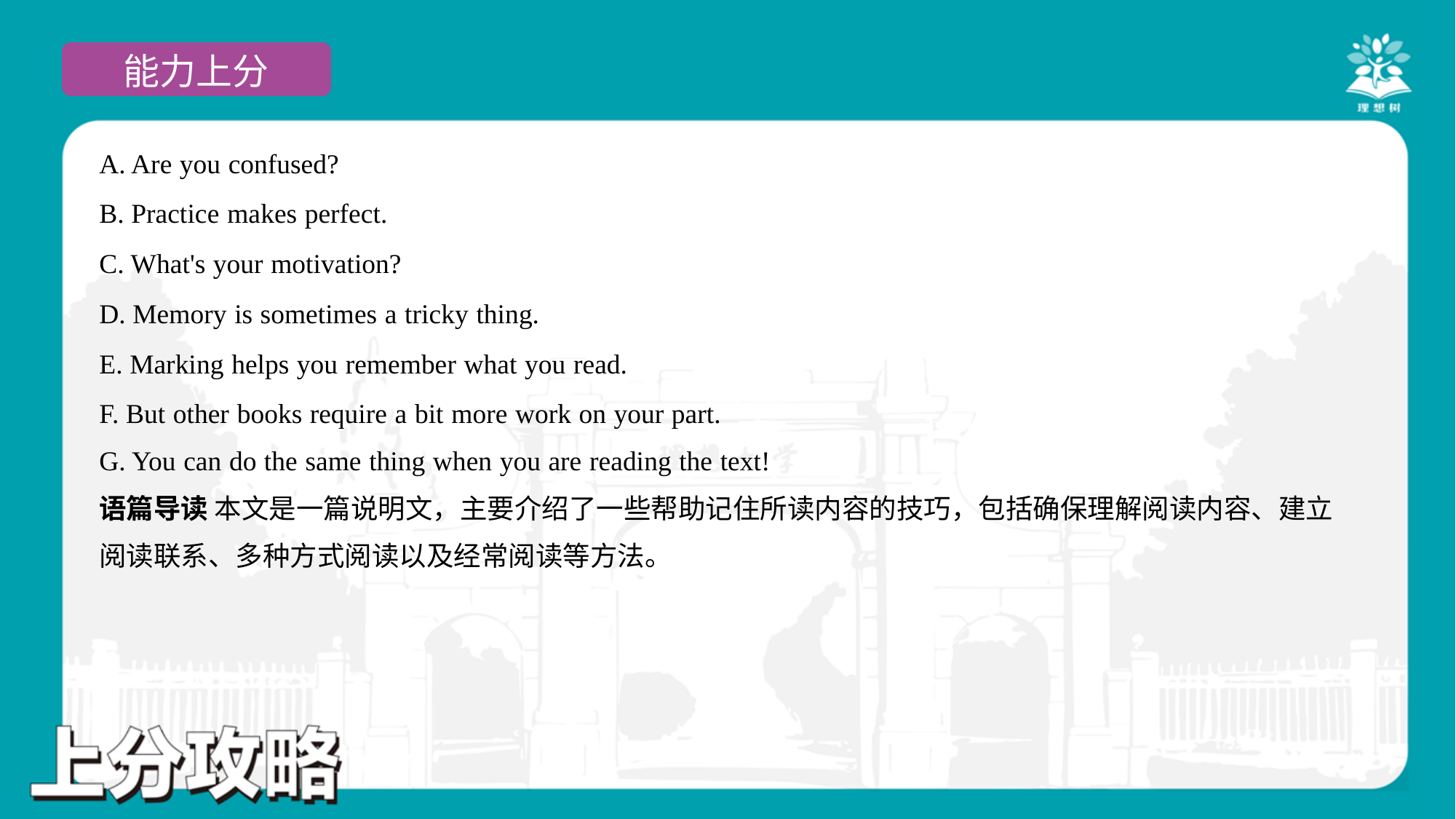

A. Are you confused?
B. Practice makes perfect.
C. What's your motivation?
D. Memory is sometimes a tricky thing.
E. Marking helps you remember what you read.
F. But other books require a bit more work on your part.
G. You can do the same thing when you are reading the text!
语篇导读 本文是一篇说明文，主要介绍了一些帮助记住所读内容的技巧，包括确保理解阅读内容、建立
阅读联系、多种方式阅读以及经常阅读等方法。